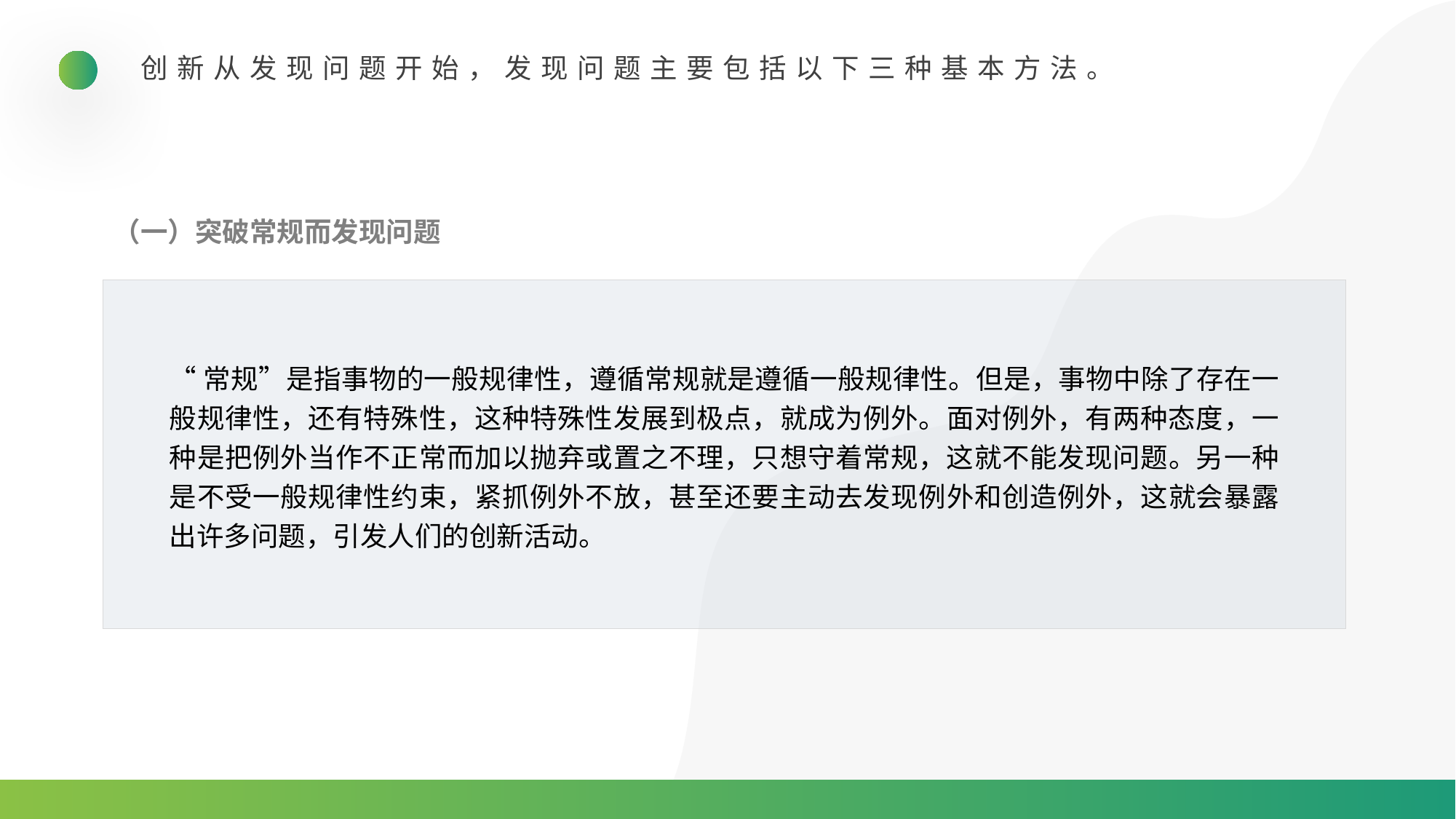

创新从发现问题开始，发现问题主要包括以下三种基本方法。
（一）突破常规而发现问题

“常规”是指事物的一般规律性，遵循常规就是遵循一般规律性。但是，事物中除了存在一般规律性，还有特殊性，这种特殊性发展到极点，就成为例外。面对例外，有两种态度，一种是把例外当作不正常而加以抛弃或置之不理，只想守着常规，这就不能发现问题。另一种是不受一般规律性约束，紧抓例外不放，甚至还要主动去发现例外和创造例外，这就会暴露出许多问题，引发人们的创新活动。